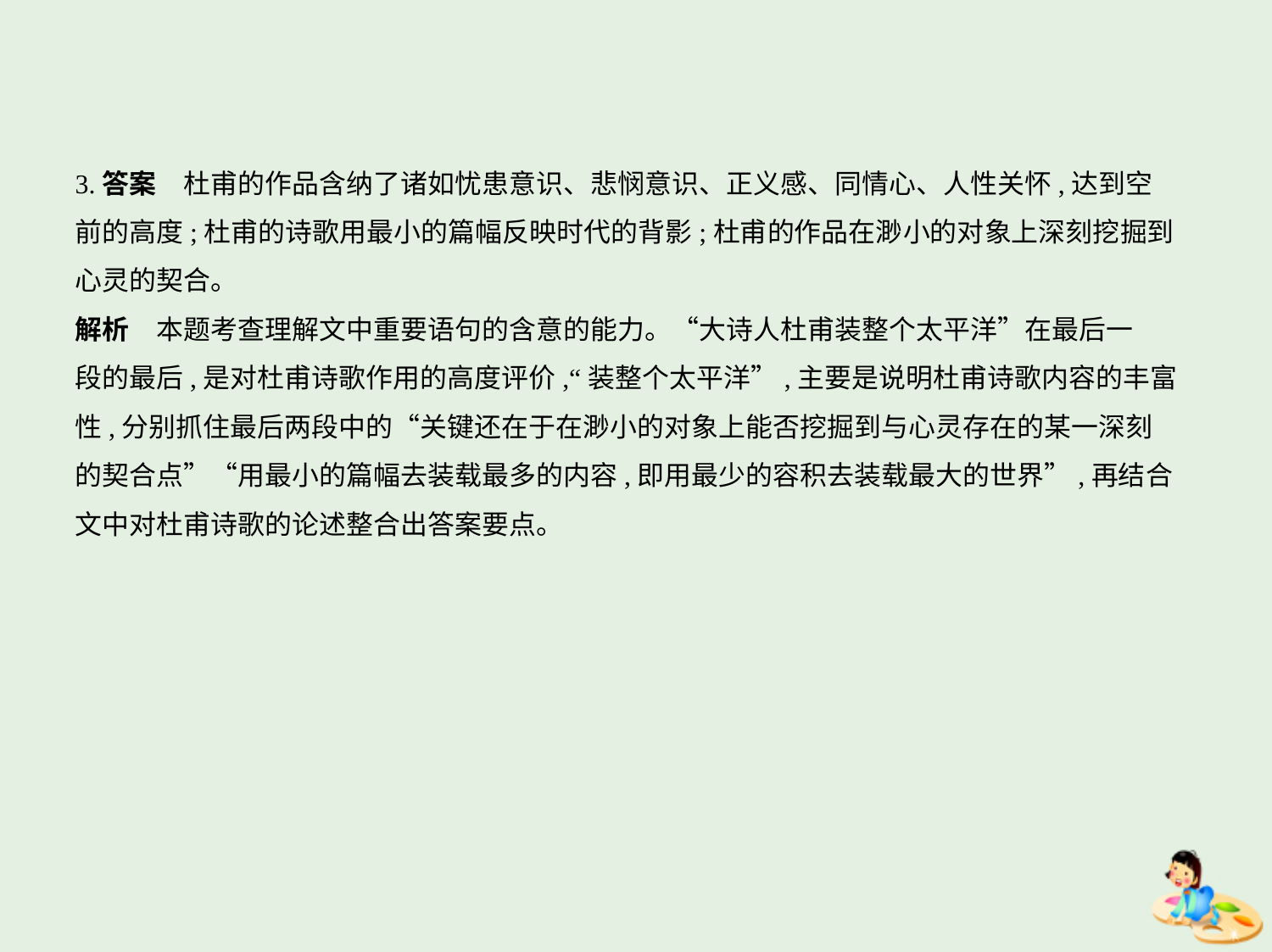

3.答案　杜甫的作品含纳了诸如忧患意识、悲悯意识、正义感、同情心、人性关怀,达到空
前的高度;杜甫的诗歌用最小的篇幅反映时代的背影;杜甫的作品在渺小的对象上深刻挖掘到
心灵的契合。
解析　本题考查理解文中重要语句的含意的能力。“大诗人杜甫装整个太平洋”在最后一
段的最后,是对杜甫诗歌作用的高度评价,“装整个太平洋”,主要是说明杜甫诗歌内容的丰富
性,分别抓住最后两段中的“关键还在于在渺小的对象上能否挖掘到与心灵存在的某一深刻
的契合点”“用最小的篇幅去装载最多的内容,即用最少的容积去装载最大的世界”,再结合
文中对杜甫诗歌的论述整合出答案要点。